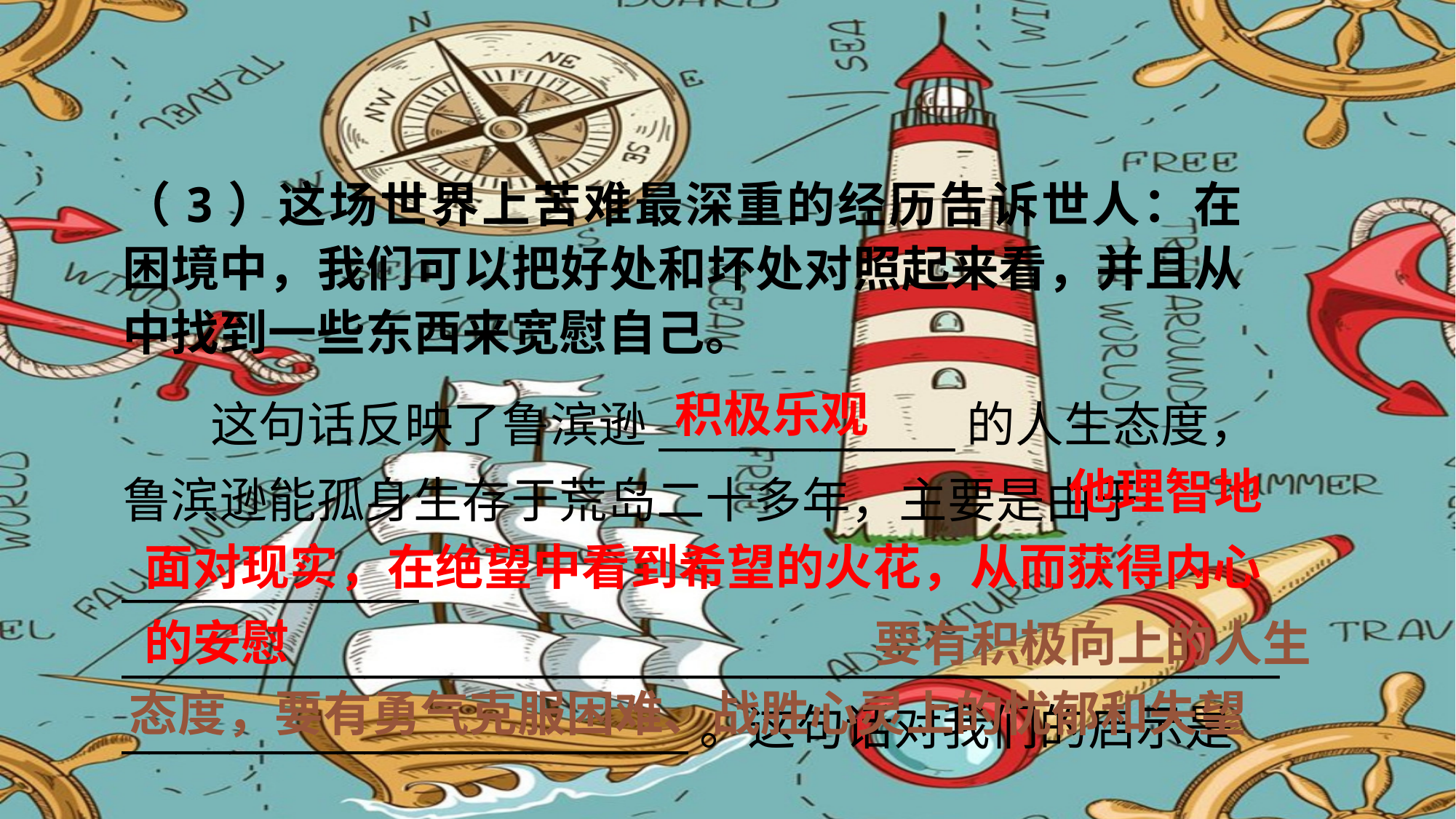

（3）这场世界上苦难最深重的经历告诉世人：在困境中，我们可以把好处和坏处对照起来看，并且从中找到一些东西来宽慰自己。
       这句话反映了鲁滨逊___________的人生态度，鲁滨逊能孤身生存于荒岛二十多年，主要是由于___________
________________________________________________________________。这句话对我们的启示是___________________
_____________________________________________________。
积极乐观
他理智地
面对现实，在绝望中看到希望的火花，从而获得内心的安慰
要有积极向上的人生
态度，要有勇气克服困难、战胜心灵上的忧郁和失望